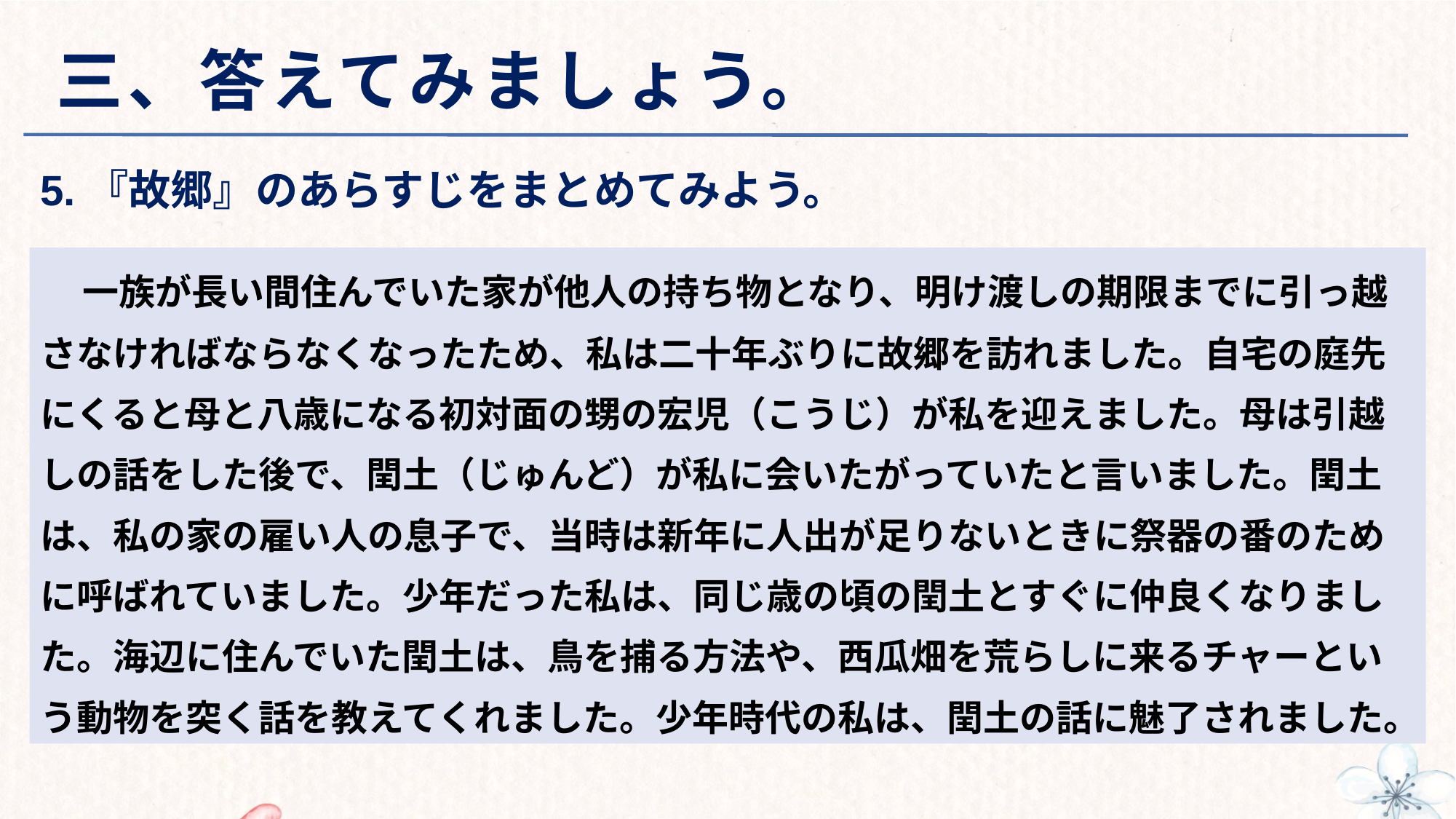

# 三、答えてみましょう。
5.『故郷』のあらすじをまとめてみよう。
　一族が長い間住んでいた家が他人の持ち物となり、明け渡しの期限までに引っ越さなければならなくなったため、私は二十年ぶりに故郷を訪れました。自宅の庭先にくると母と八歳になる初対面の甥の宏児（こうじ）が私を迎えました。母は引越しの話をした後で、閏土（じゅんど）が私に会いたがっていたと言いました。閏土は、私の家の雇い人の息子で、当時は新年に人出が足りないときに祭器の番のために呼ばれていました。少年だった私は、同じ歳の頃の閏土とすぐに仲良くなりました。海辺に住んでいた閏土は、鳥を捕る方法や、西瓜畑を荒らしに来るチャーという動物を突く話を教えてくれました。少年時代の私は、閏土の話に魅了されました。